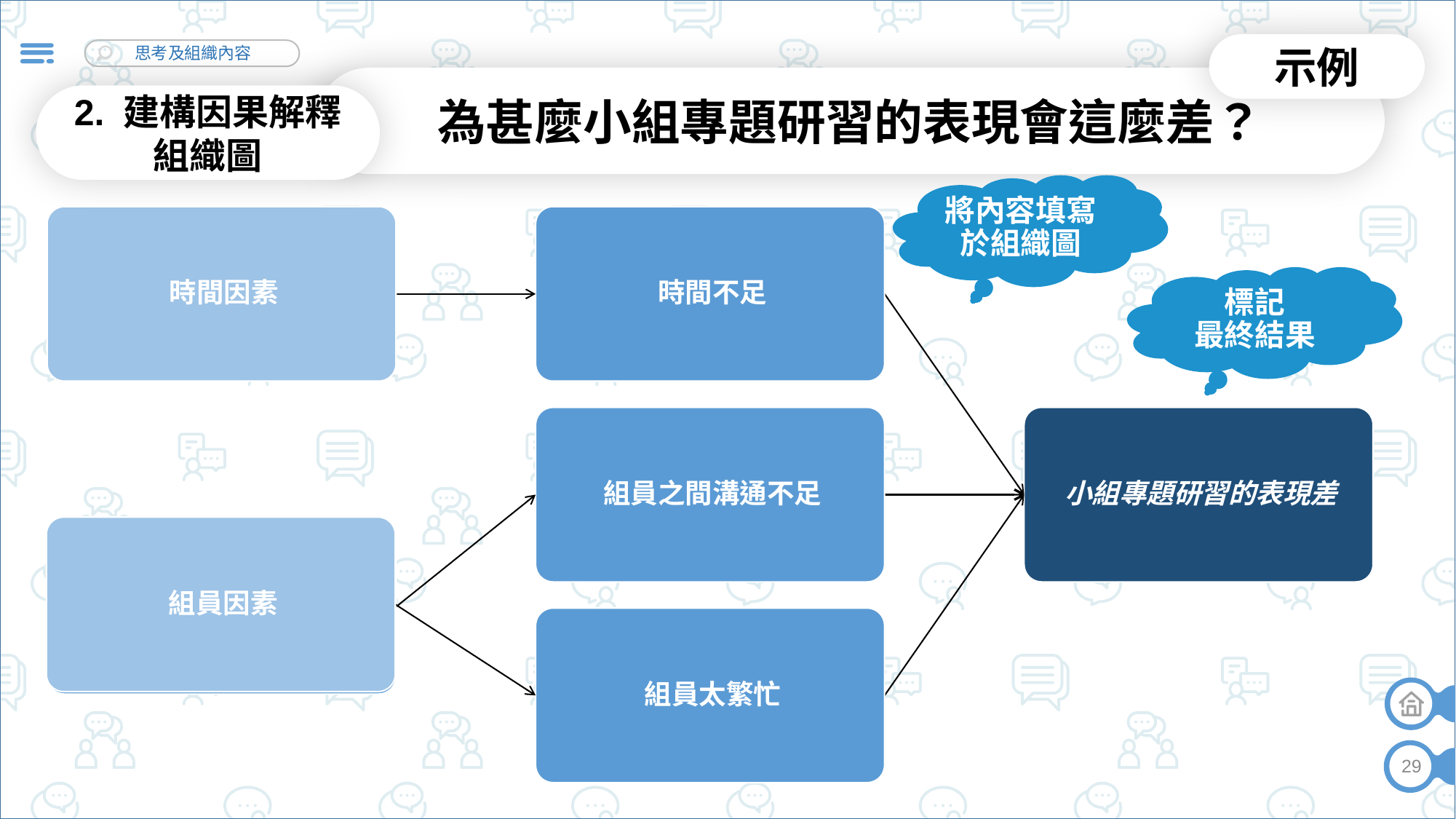

示例
為甚麼小組專題研習的表現會這麼差？
2. 建構因果解釋組織圖
將內容填寫於組織圖
小組專題研習的表現差

時間不足

時間因素

組員之間溝通不足

組員太繁忙

組員因素
標記
最終結果
29